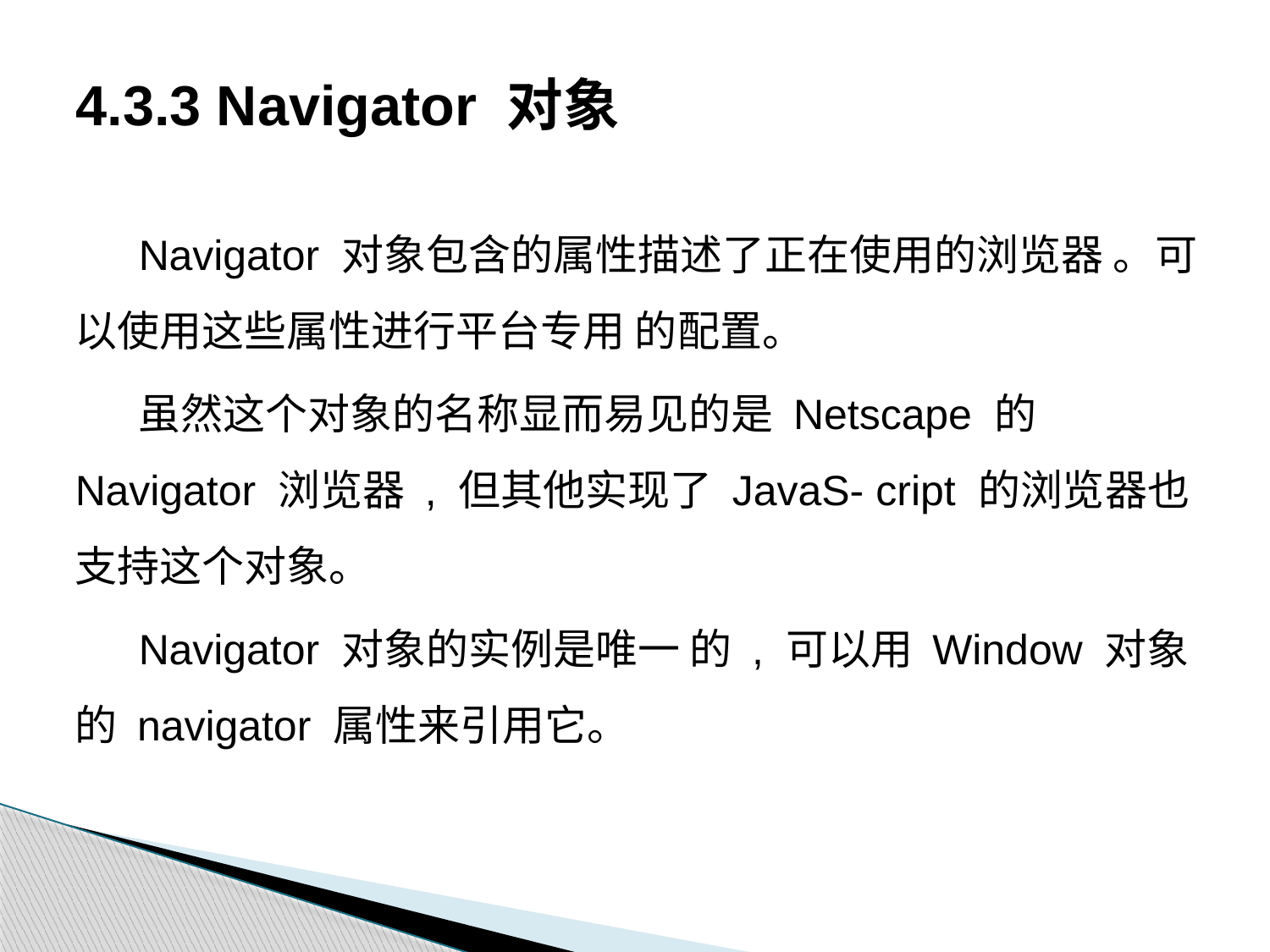

# 4.3.3 Navigator 对象
Navigator 对象包含的属性描述了正在使用的浏览器 。可以使用这些属性进行平台专用 的配置。
虽然这个对象的名称显而易见的是 Netscape 的 Navigator 浏览器 , 但其他实现了 JavaS- cript 的浏览器也支持这个对象。
Navigator 对象的实例是唯一 的 , 可以用 Window 对象的 navigator 属性来引用它。